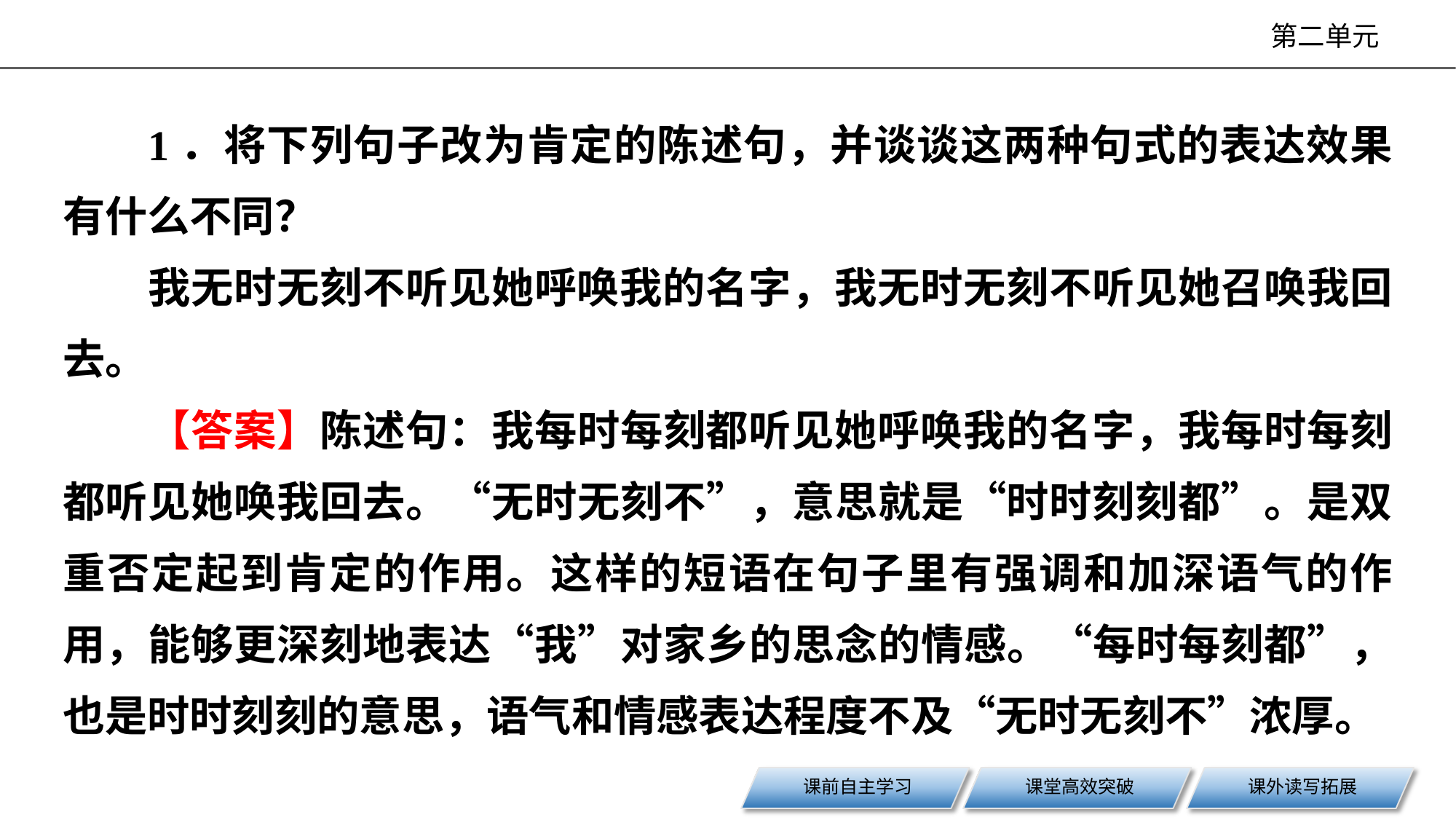

1．将下列句子改为肯定的陈述句，并谈谈这两种句式的表达效果有什么不同？
我无时无刻不听见她呼唤我的名字，我无时无刻不听见她召唤我回去。
【答案】陈述句：我每时每刻都听见她呼唤我的名字，我每时每刻都听见她唤我回去。“无时无刻不”，意思就是“时时刻刻都”。是双重否定起到肯定的作用。这样的短语在句子里有强调和加深语气的作用，能够更深刻地表达“我”对家乡的思念的情感。“每时每刻都”，也是时时刻刻的意思，语气和情感表达程度不及“无时无刻不”浓厚。